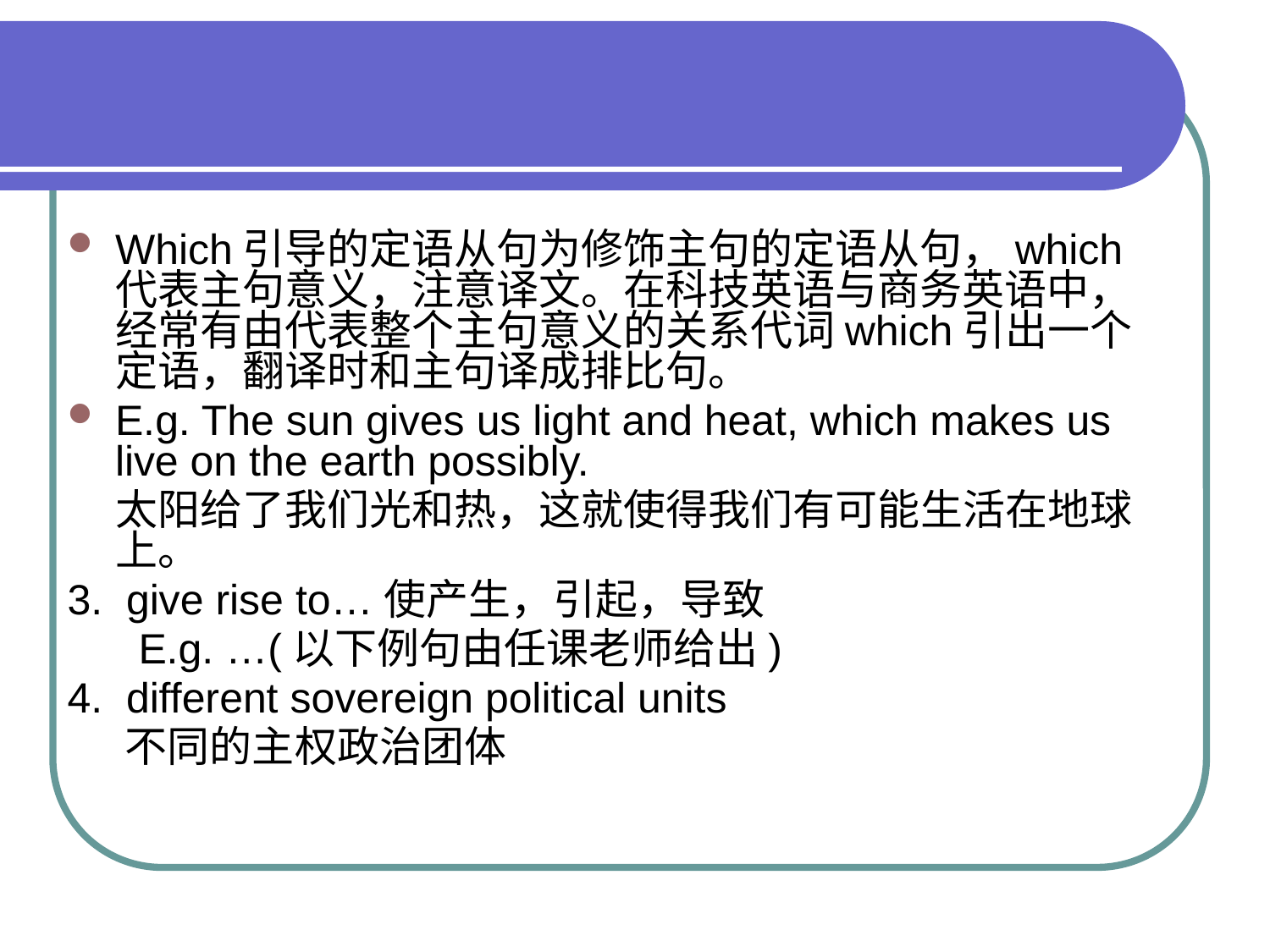

Which引导的定语从句为修饰主句的定语从句，which代表主句意义，注意译文。在科技英语与商务英语中，经常有由代表整个主句意义的关系代词which引出一个定语，翻译时和主句译成排比句。
E.g. The sun gives us light and heat, which makes us live on the earth possibly.
    太阳给了我们光和热，这就使得我们有可能生活在地球上。
3.  give rise to…使产生，引起，导致
      E.g. …(以下例句由任课老师给出)
4.  different sovereign political units
     不同的主权政治团体